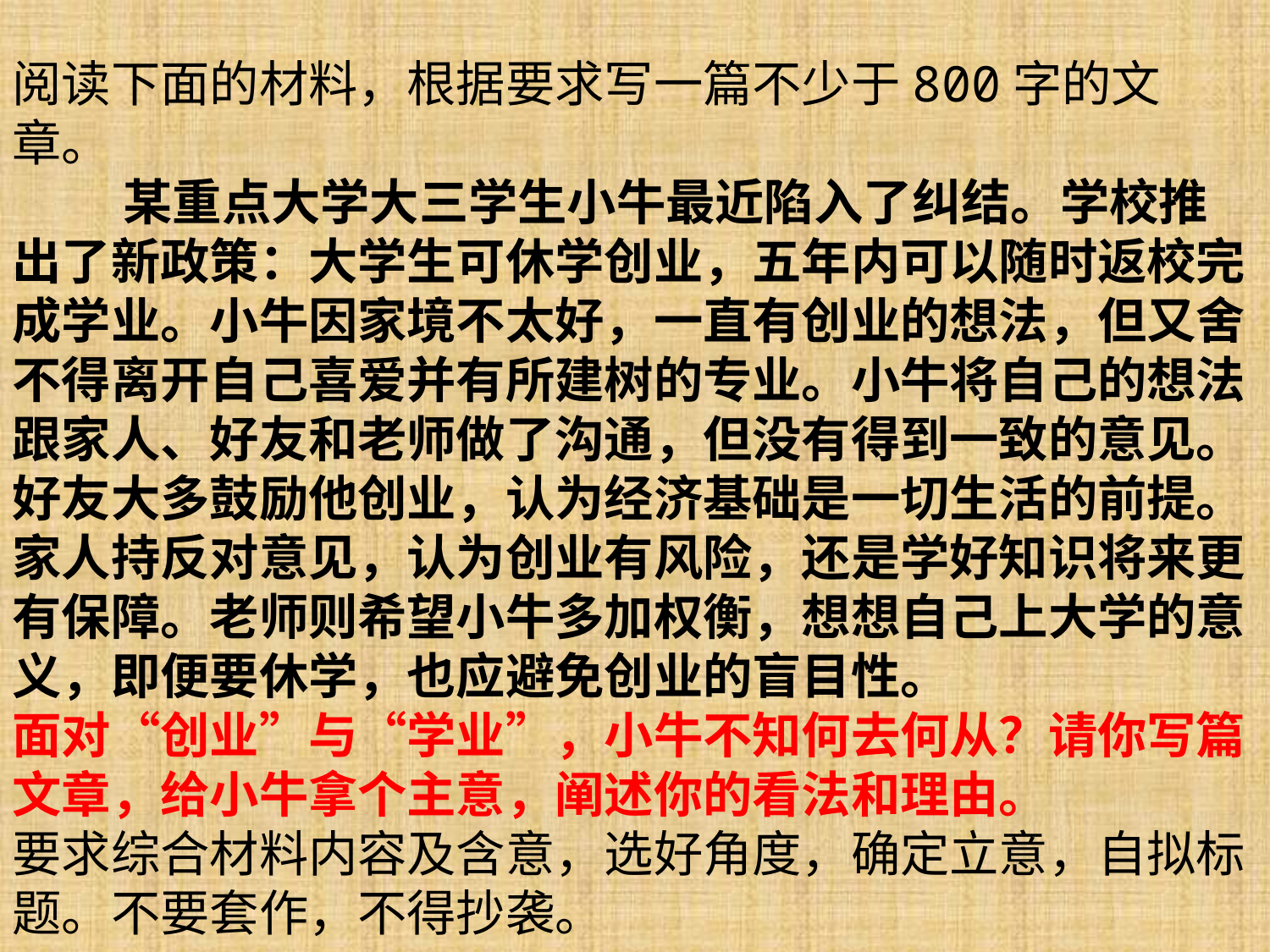

阅读下面的材料，根据要求写一篇不少于800字的文章。
         某重点大学大三学生小牛最近陷入了纠结。学校推出了新政策：大学生可休学创业，五年内可以随时返校完成学业。小牛因家境不太好，一直有创业的想法，但又舍不得离开自己喜爱并有所建树的专业。小牛将自己的想法跟家人、好友和老师做了沟通，但没有得到一致的意见。好友大多鼓励他创业，认为经济基础是一切生活的前提。家人持反对意见，认为创业有风险，还是学好知识将来更有保障。老师则希望小牛多加权衡，想想自己上大学的意义，即便要休学，也应避免创业的盲目性。
面对“创业”与“学业”，小牛不知何去何从？请你写篇文章，给小牛拿个主意，阐述你的看法和理由。
要求综合材料内容及含意，选好角度，确定立意，自拟标题。不要套作，不得抄袭。